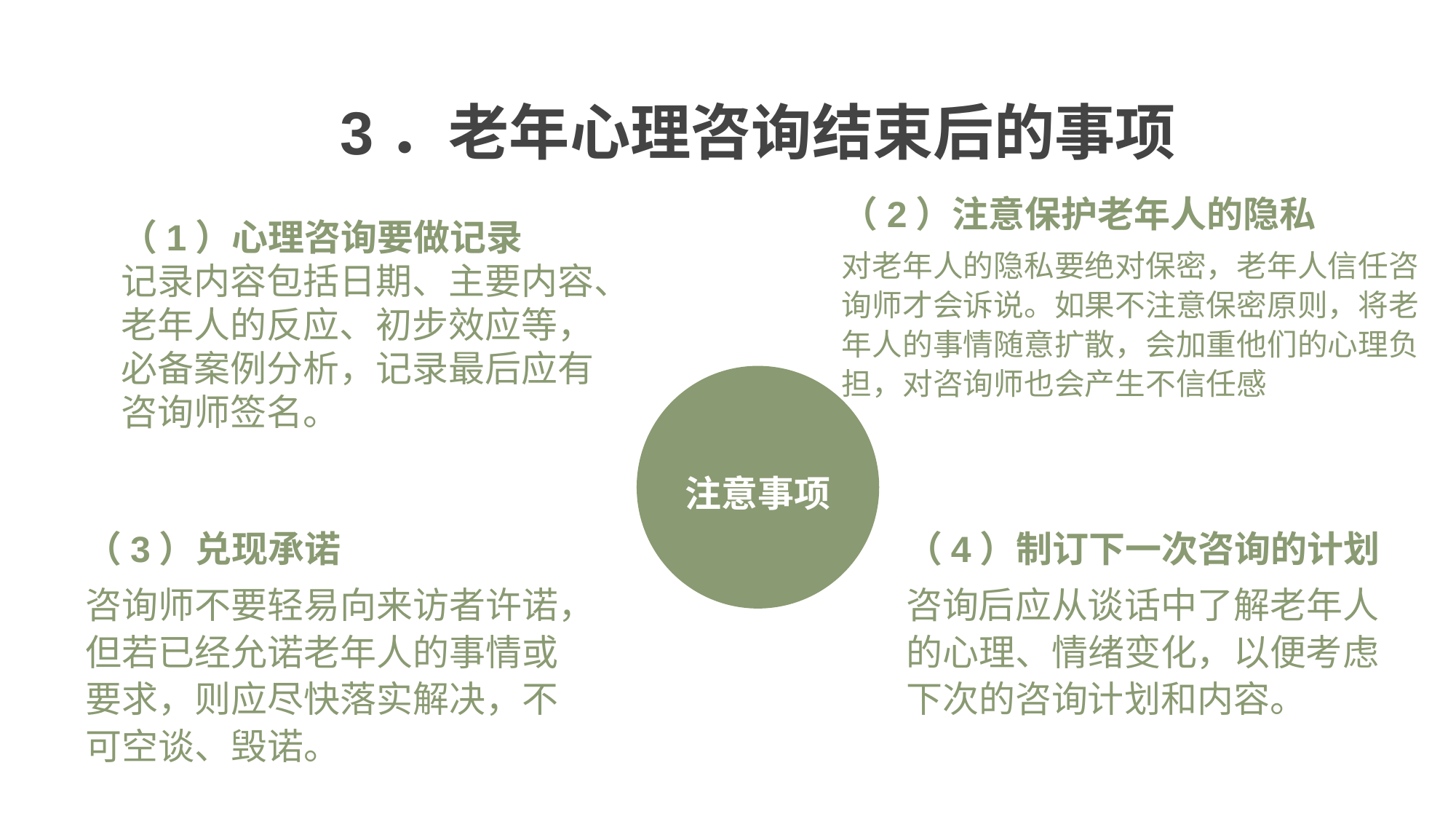

3．老年心理咨询结束后的事项
（2）注意保护老年人的隐私
对老年人的隐私要绝对保密，老年人信任咨询师才会诉说。如果不注意保密原则，将老年人的事情随意扩散，会加重他们的心理负担，对咨询师也会产生不信任感
（1）心理咨询要做记录
记录内容包括日期、主要内容、老年人的反应、初步效应等，必备案例分析，记录最后应有咨询师签名。

注意事项
（3）兑现承诺
咨询师不要轻易向来访者许诺，但若已经允诺老年人的事情或要求，则应尽快落实解决，不可空谈、毁诺。
（4）制订下一次咨询的计划
咨询后应从谈话中了解老年人的心理、情绪变化，以便考虑下次的咨询计划和内容。